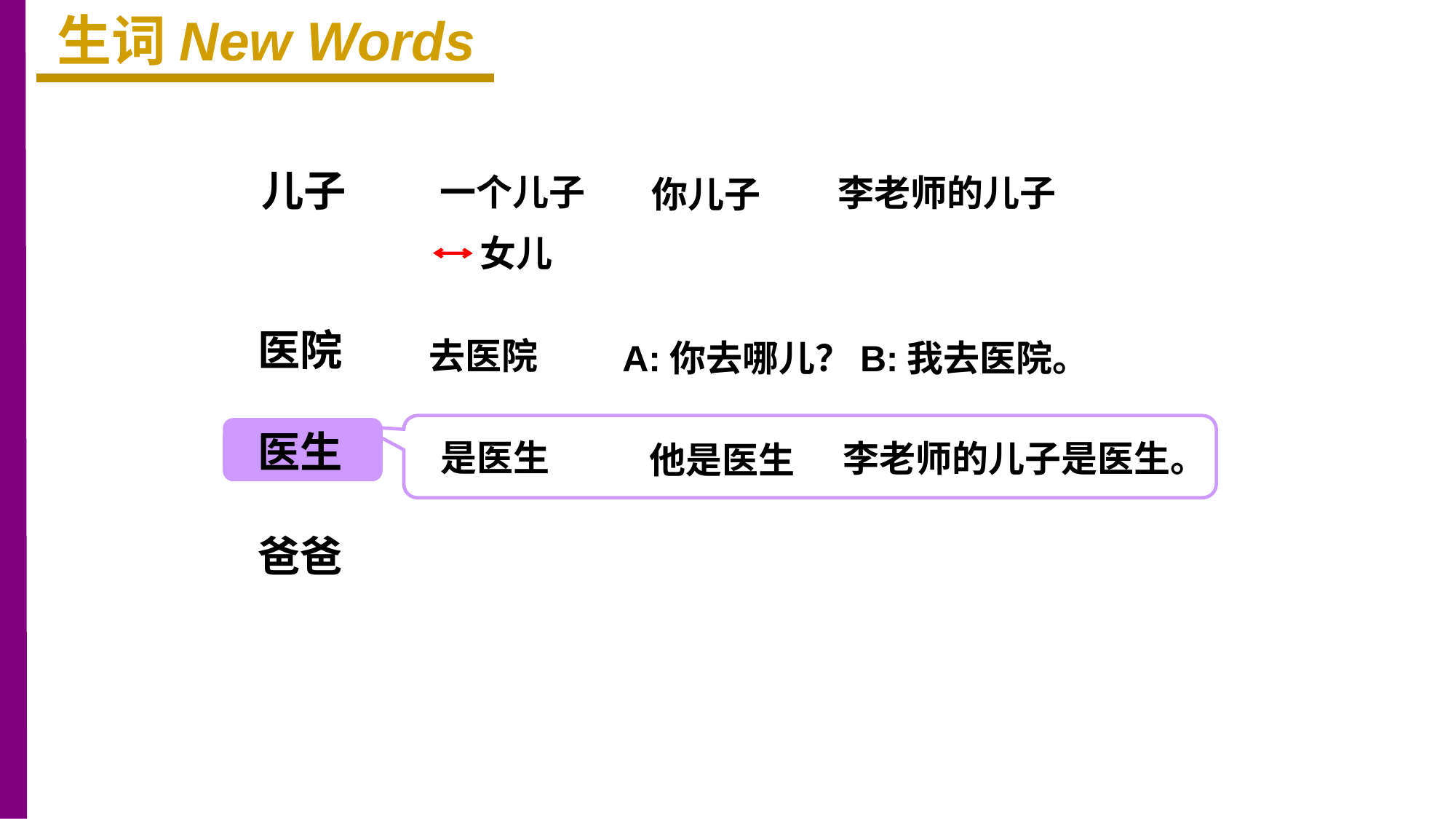

生词New Words
儿子
一个儿子
李老师的儿子
你儿子
女儿
医院
去医院
A:你去哪儿？B:我去医院。

医生
是医生
李老师的儿子是医生。
他是医生
爸爸